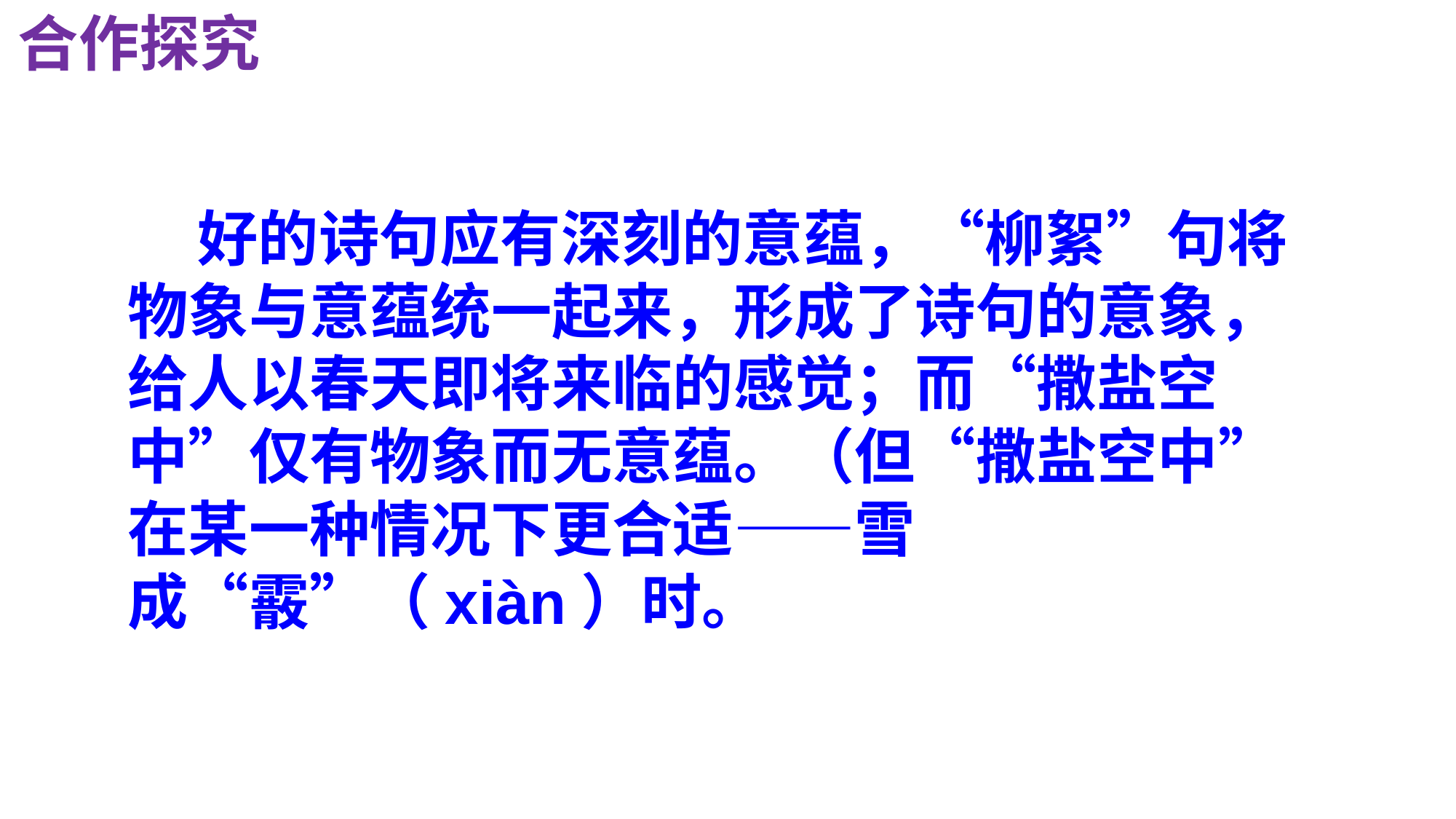

合作探究
    好的诗句应有深刻的意蕴，“柳絮”句将物象与意蕴统一起来，形成了诗句的意象，给人以春天即将来临的感觉；而“撒盐空中”仅有物象而无意蕴。（但“撒盐空中”在某一种情况下更合适——雪成“霰”（xiàn）时。